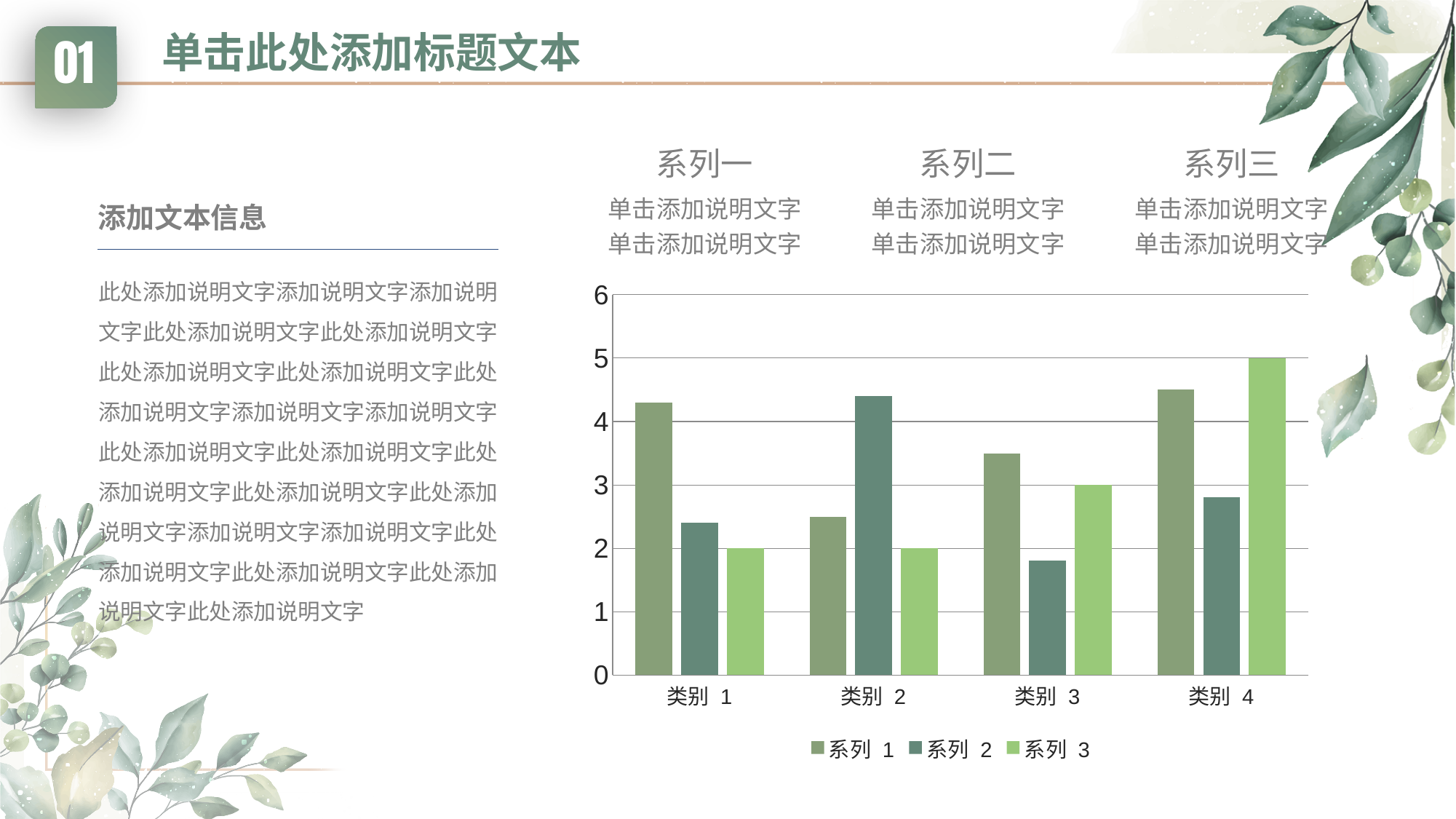

# 单击此处添加标题文本
01
系列一
单击添加说明文字单击添加说明文字
系列二
单击添加说明文字单击添加说明文字
系列三
单击添加说明文字单击添加说明文字
添加文本信息
此处添加说明文字添加说明文字添加说明文字此处添加说明文字此处添加说明文字此处添加说明文字此处添加说明文字此处添加说明文字添加说明文字添加说明文字此处添加说明文字此处添加说明文字此处添加说明文字此处添加说明文字此处添加说明文字添加说明文字添加说明文字此处添加说明文字此处添加说明文字此处添加说明文字此处添加说明文字

### Chart

| Category | 系列 1 | 系列 2 | 系列 3 |
|---|---|---|---|
| 类别 1 | 4.3 | 2.4 | 2.0 |
| 类别 2 | 2.5 | 4.4 | 2.0 |
| 类别 3 | 3.5 | 1.8 | 3.0 |
| 类别 4 | 4.5 | 2.8 | 5.0 |